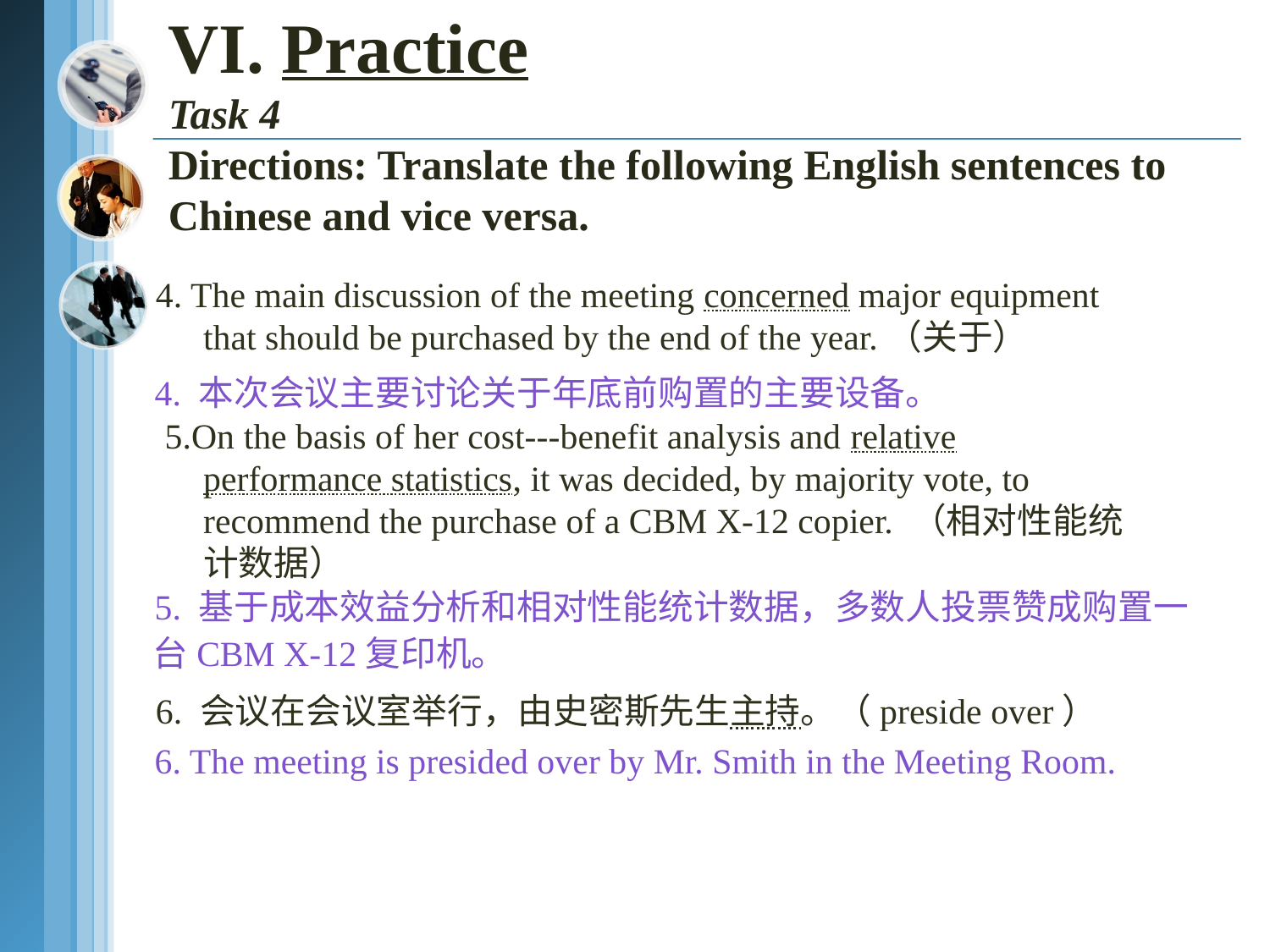

# VI. Practice Task 4 Directions: Translate the following English sentences to Chinese and vice versa.
4. The main discussion of the meeting concerned major equipment that should be purchased by the end of the year.（关于）

 5.On the basis of her cost---benefit analysis and relative performance statistics, it was decided, by majority vote, to recommend the purchase of a CBM X-12 copier. （相对性能统计数据）

6. 会议在会议室举行，由史密斯先生主持。（preside over）
4. 本次会议主要讨论关于年底前购置的主要设备。

5. 基于成本效益分析和相对性能统计数据，多数人投票赞成购置一台CBM X-12复印机。

6. The meeting is presided over by Mr. Smith in the Meeting Room.